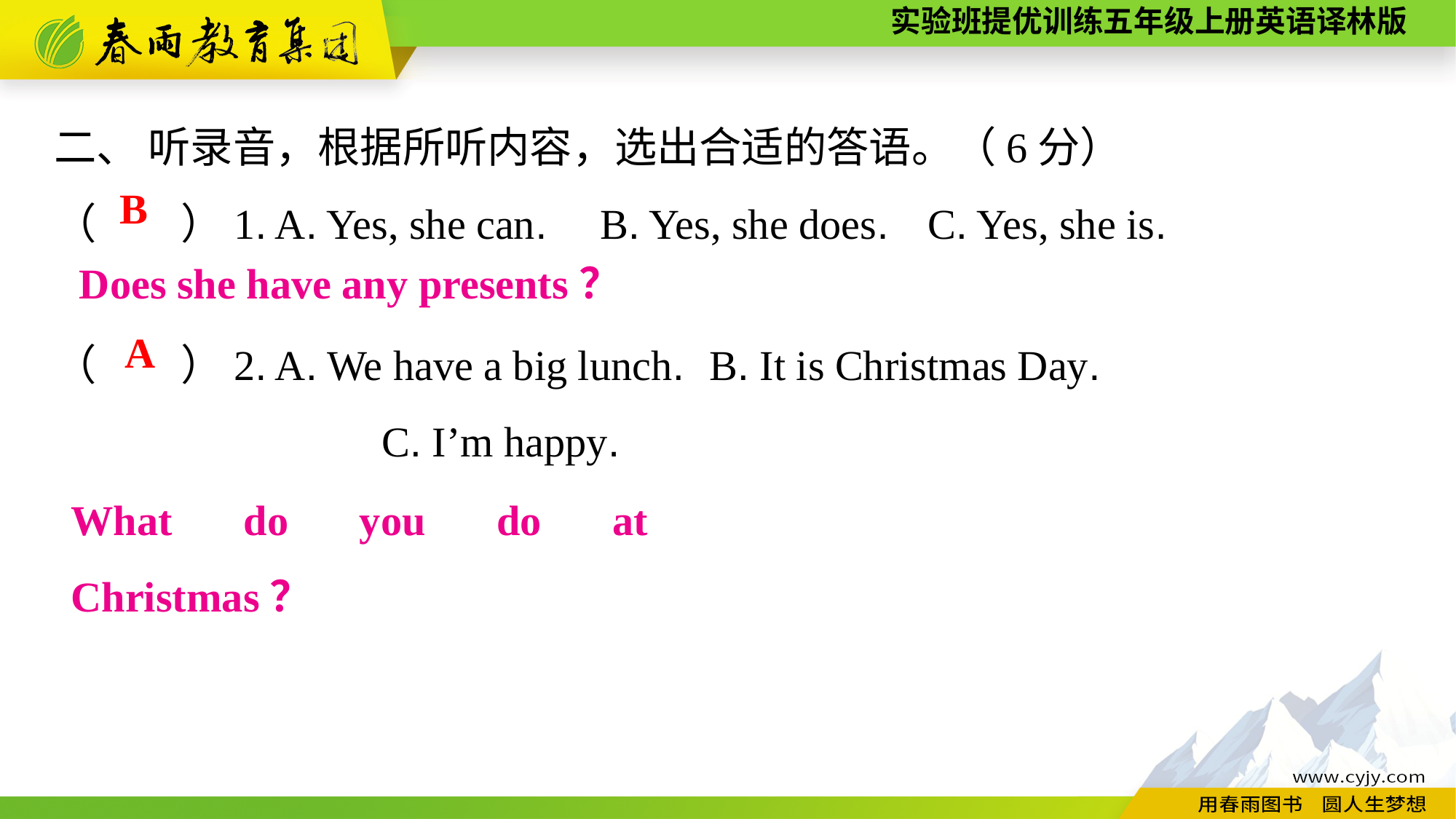

二、 听录音，根据所听内容，选出合适的答语。（6分）
（　　）1. A. Yes, she can.	B. Yes, she does.	C. Yes, she is.

（　　）2. A. We have a big lunch.	B. It is Christmas Day.
			C. I’m happy.
B
Does she have any presents？
A
What do you do at Christmas？